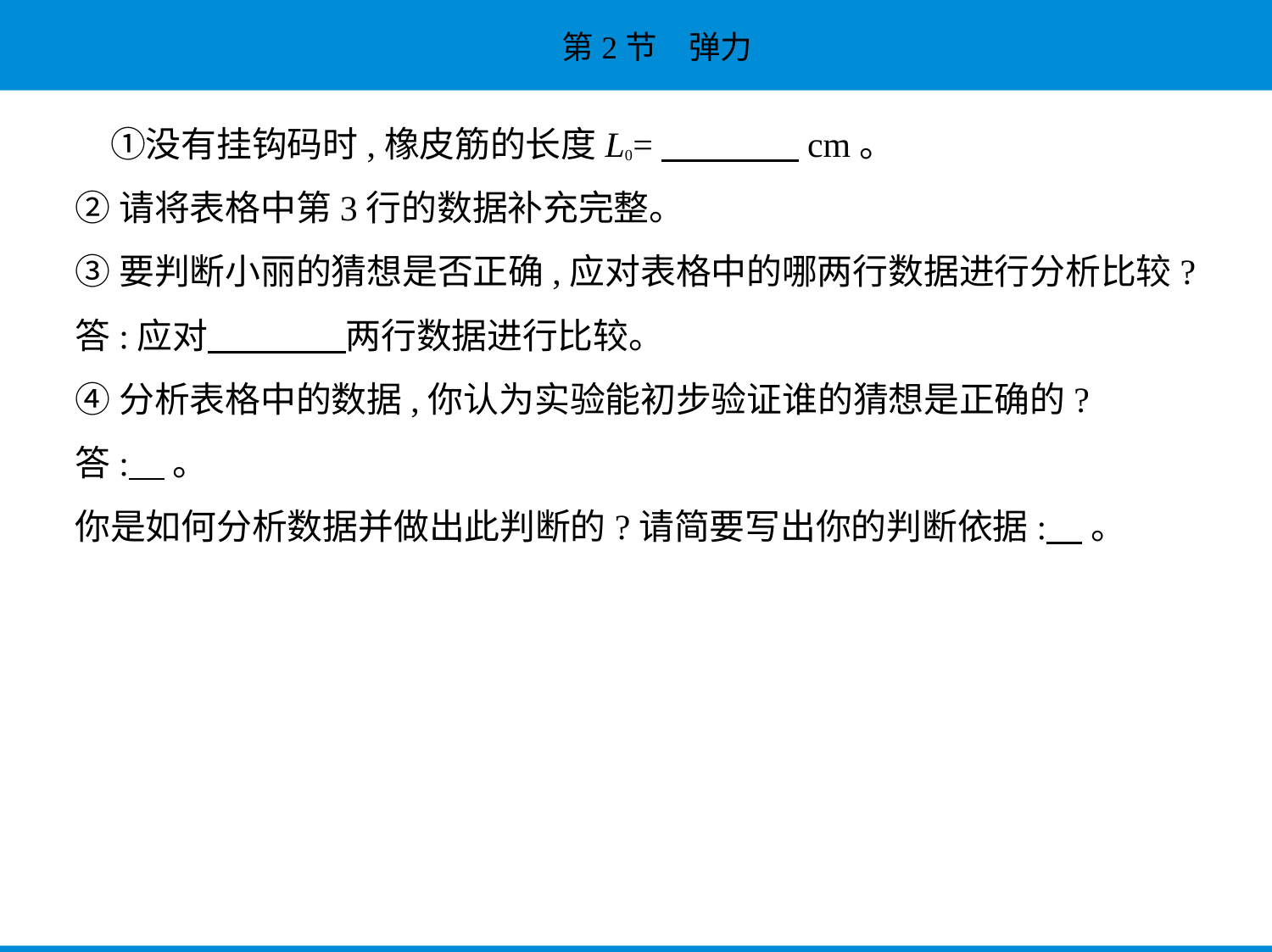

①没有挂钩码时,橡皮筋的长度L0=　　　    cm。
②请将表格中第3行的数据补充完整。
③要判断小丽的猜想是否正确,应对表格中的哪两行数据进行分析比较?
答:应对　　　    两行数据进行比较。
④分析表格中的数据,你认为实验能初步验证谁的猜想是正确的?
答:    。
你是如何分析数据并做出此判断的?请简要写出你的判断依据:    。